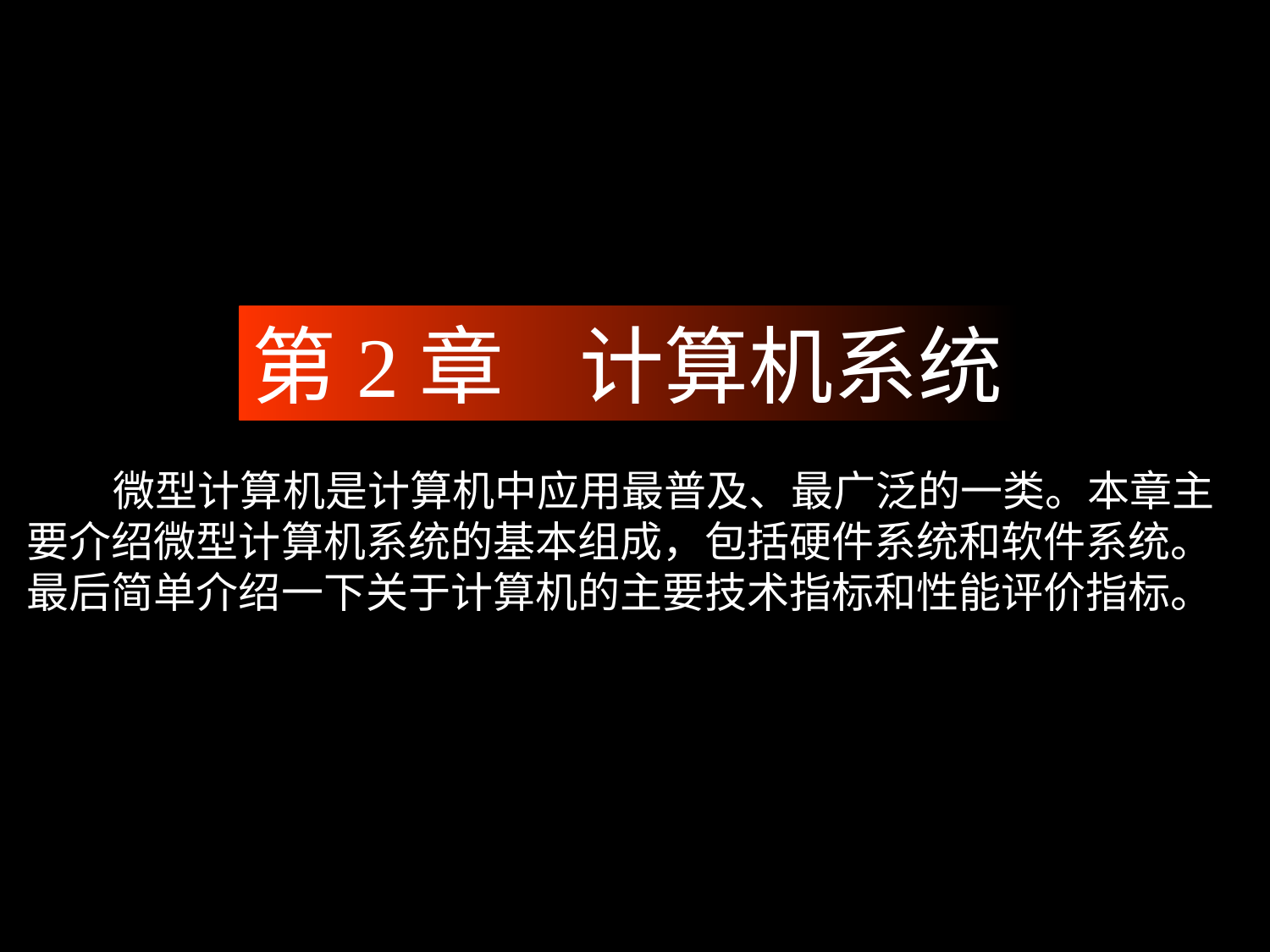

第2章    计算机系统
        微型计算机是计算机中应用最普及、最广泛的一类。本章主要介绍微型计算机系统的基本组成，包括硬件系统和软件系统。最后简单介绍一下关于计算机的主要技术指标和性能评价指标。